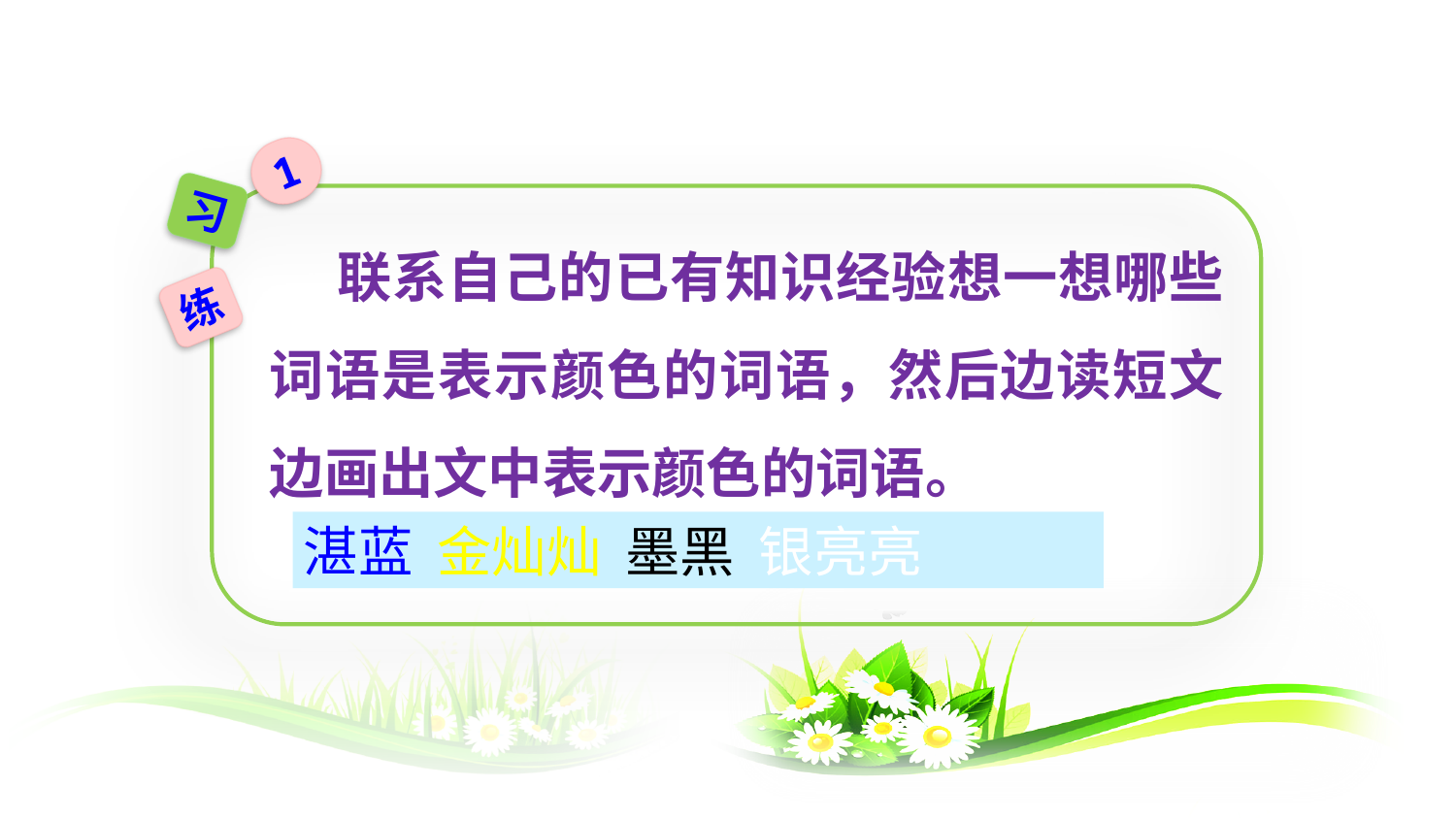

1
习

    联系自己的已有知识经验想一想哪些词语是表示颜色的词语，然后边读短文边画出文中表示颜色的词语。
练
湛蓝  金灿灿  墨黑  银亮亮